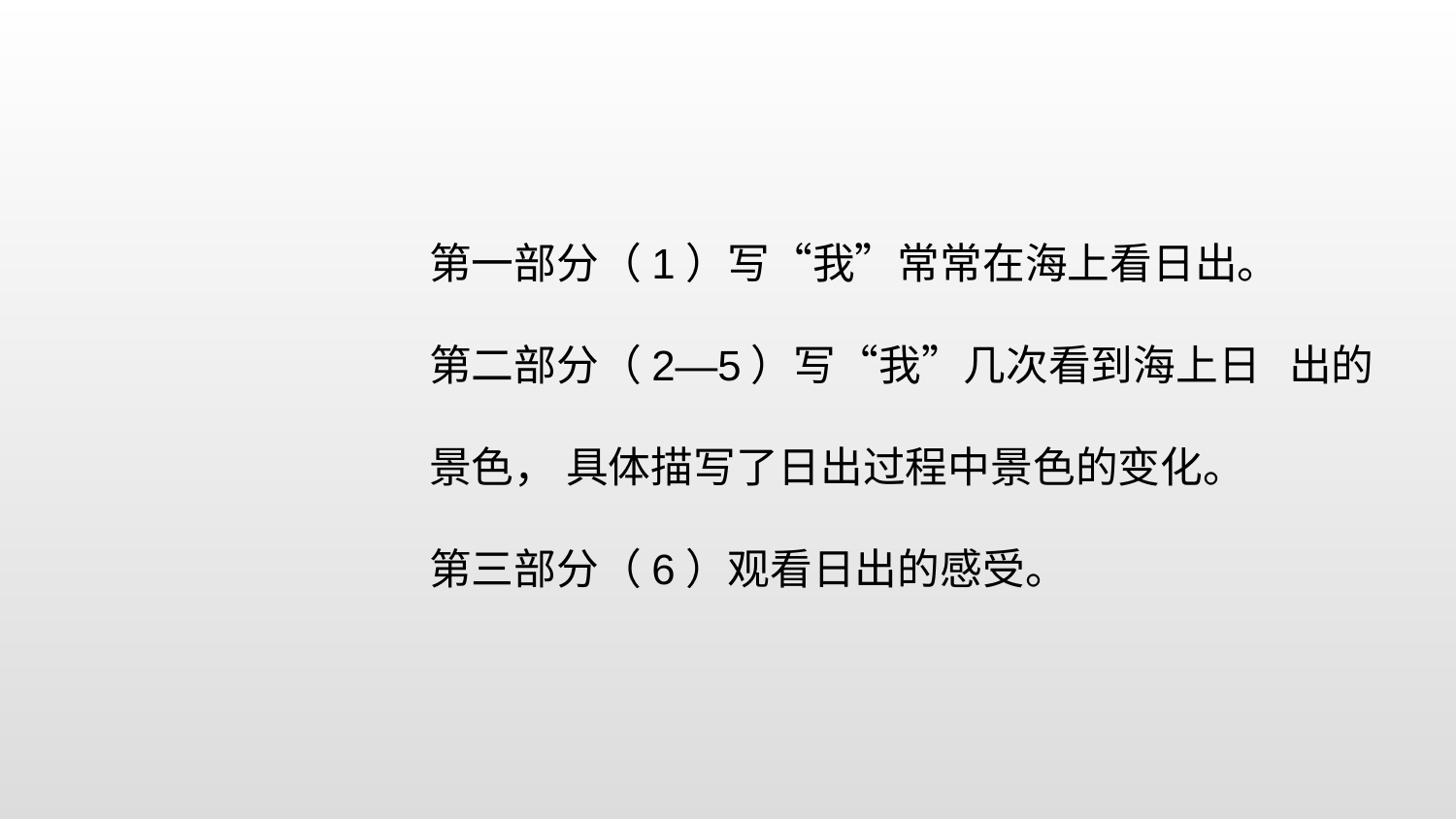

第一部分（1）写“我”常常在海上看日出。
第二部分（2—5）写“我”几次看到海上日   出的景色， 具体描写了日出过程中景色的变化。
第三部分（6）观看日出的感受。